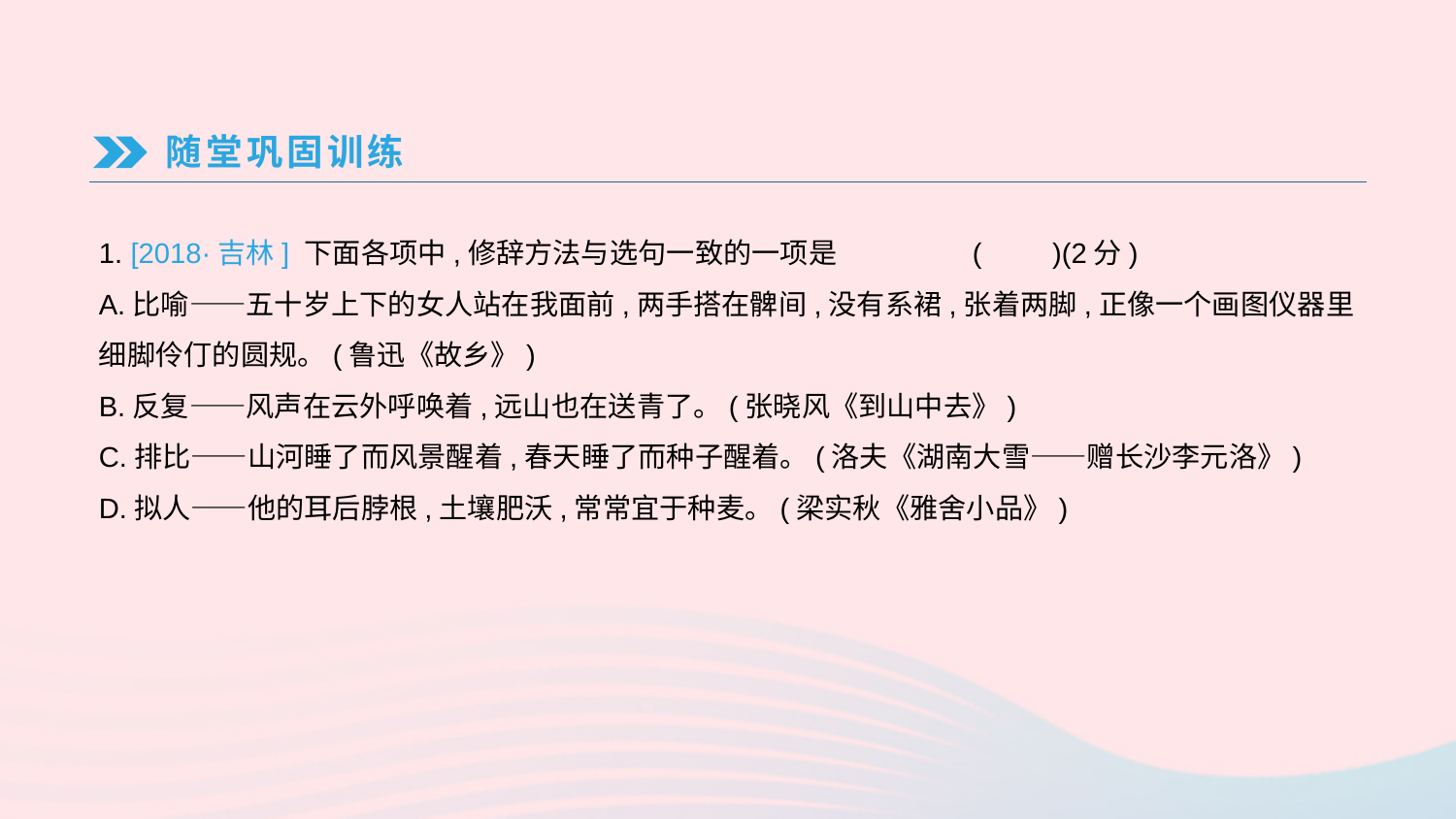

随堂巩固训练

1. [2018·吉林] 下面各项中,修辞方法与选句一致的一项是	(　　)(2分)
A.比喻——五十岁上下的女人站在我面前,两手搭在髀间,没有系裙,张着两脚,正像一个画图仪器里细脚伶仃的圆规。(鲁迅《故乡》)
B.反复——风声在云外呼唤着,远山也在送青了。(张晓风《到山中去》)
C.排比——山河睡了而风景醒着,春天睡了而种子醒着。(洛夫《湖南大雪——赠长沙李元洛》)
D.拟人——他的耳后脖根,土壤肥沃,常常宜于种麦。(梁实秋《雅舍小品》)